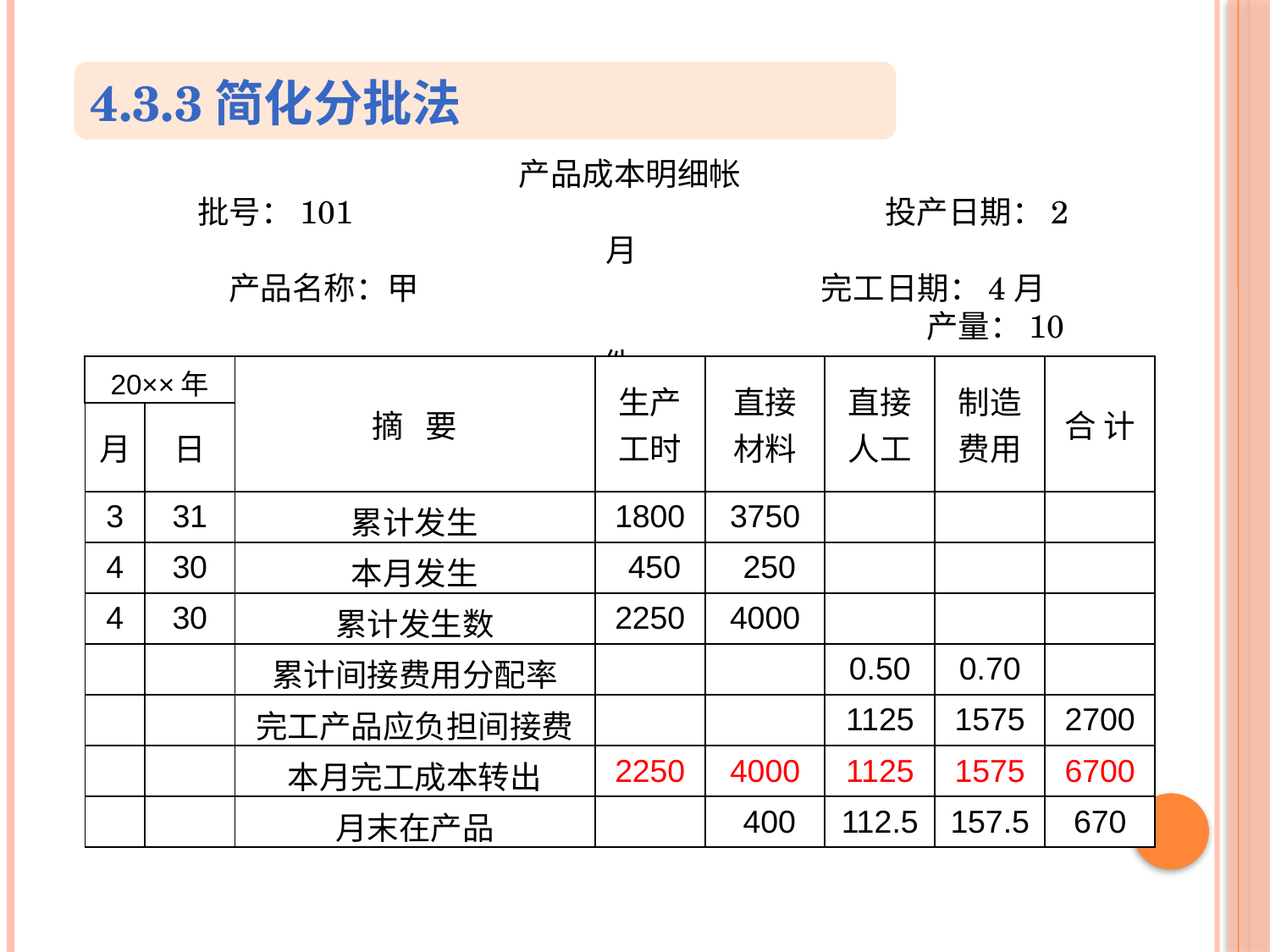

4.3.3简化分批法
产品成本明细帐
 批号：101                                                           投产日期：2月
 产品名称：甲                                                        完工日期：4月
         　　　　　　　　　　　　　　　　　　　　　产量：10件
| 20××年 |  | 摘 要 | 生产工时 | 直接材料 | 直接人工 | 制造费用 | 合 计 |
| --- | --- | --- | --- | --- | --- | --- | --- |
| 月 | 日 |  |  |  |  |  |  |
| 3 | 31 | 累计发生 | 1800 | 3750 |  |  |  |
| 4 | 30 | 本月发生 | 450 | 250 |  |  |  |
| 4 | 30 | 累计发生数 | 2250 | 4000 |  |  |  |
|  |  | 累计间接费用分配率 |  |  | 0.50 | 0.70 |  |
|  |  | 完工产品应负担间接费 |  |  | 1125 | 1575 | 2700 |
|  |  | 本月完工成本转出 | 2250 | 4000 | 1125 | 1575 | 6700 |
|  |  | 月末在产品 |  | 400 | 112.5 | 157.5 | 670 |